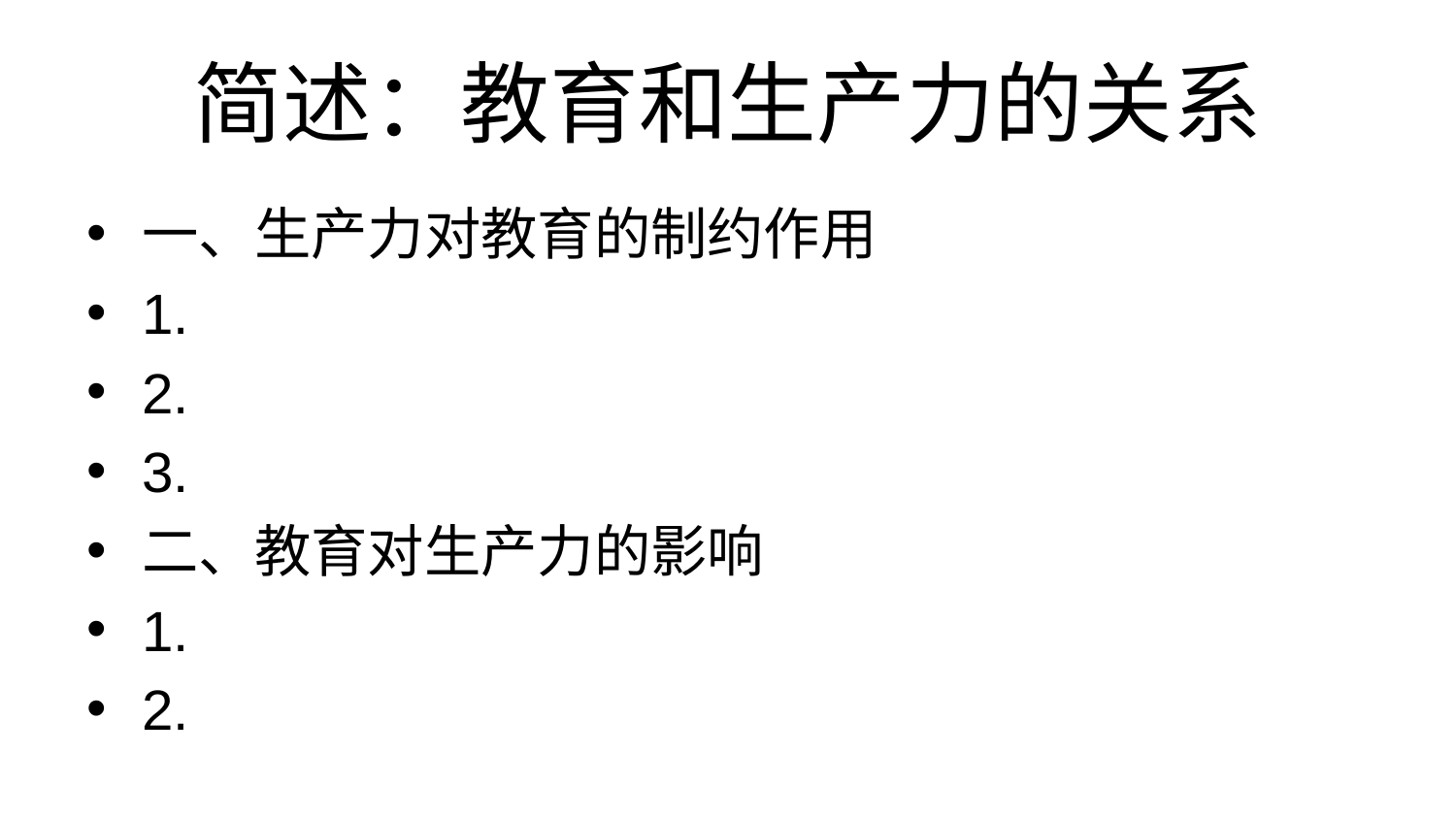

# 简述：教育和生产力的关系
一、生产力对教育的制约作用
1.
2.
3.
二、教育对生产力的影响
1.
2.